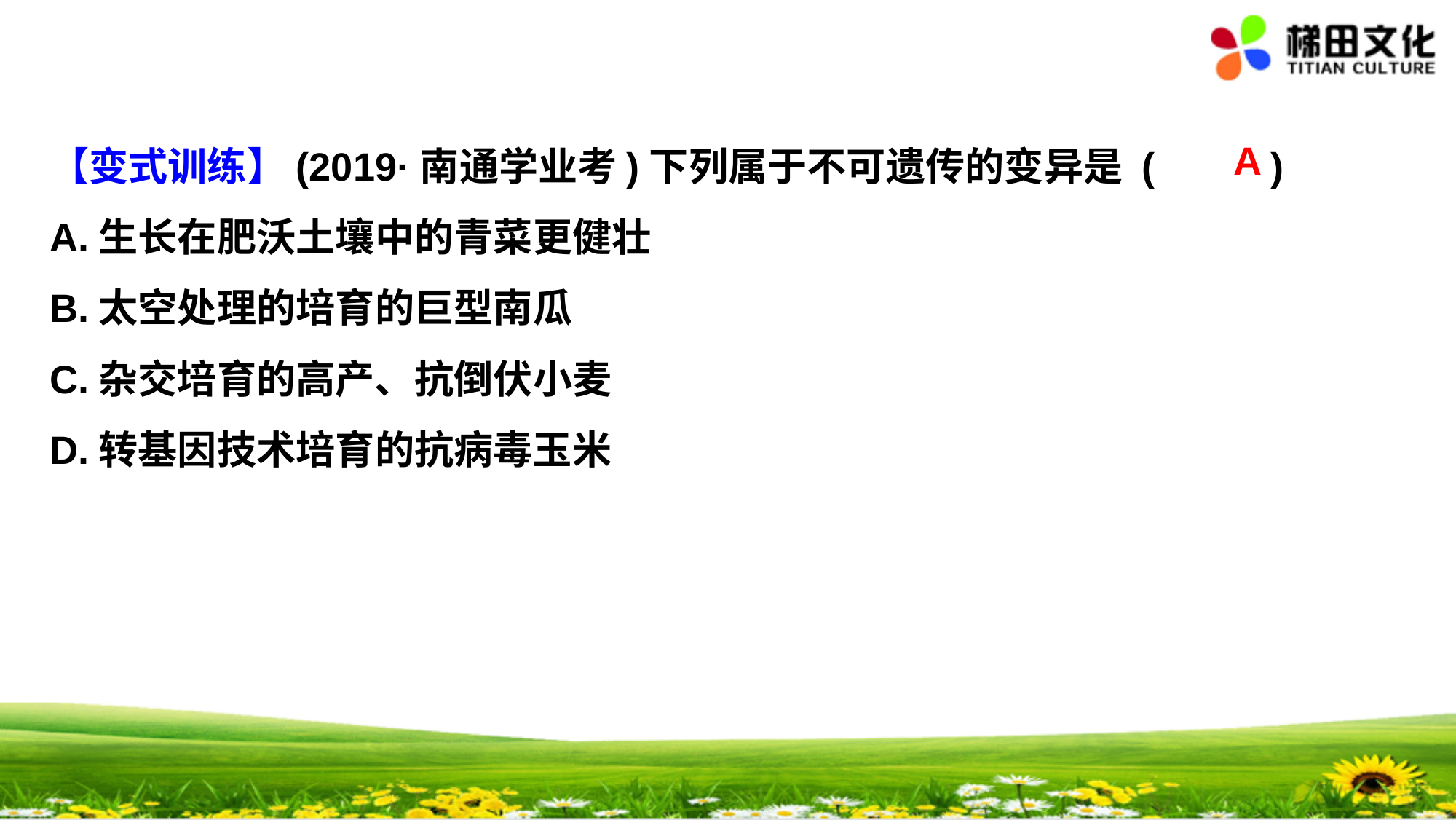

A
【变式训练】(2019·南通学业考)下列属于不可遗传的变异是	(　  　)
A.生长在肥沃土壤中的青菜更健壮
B.太空处理的培育的巨型南瓜
C.杂交培育的高产、抗倒伏小麦
D.转基因技术培育的抗病毒玉米